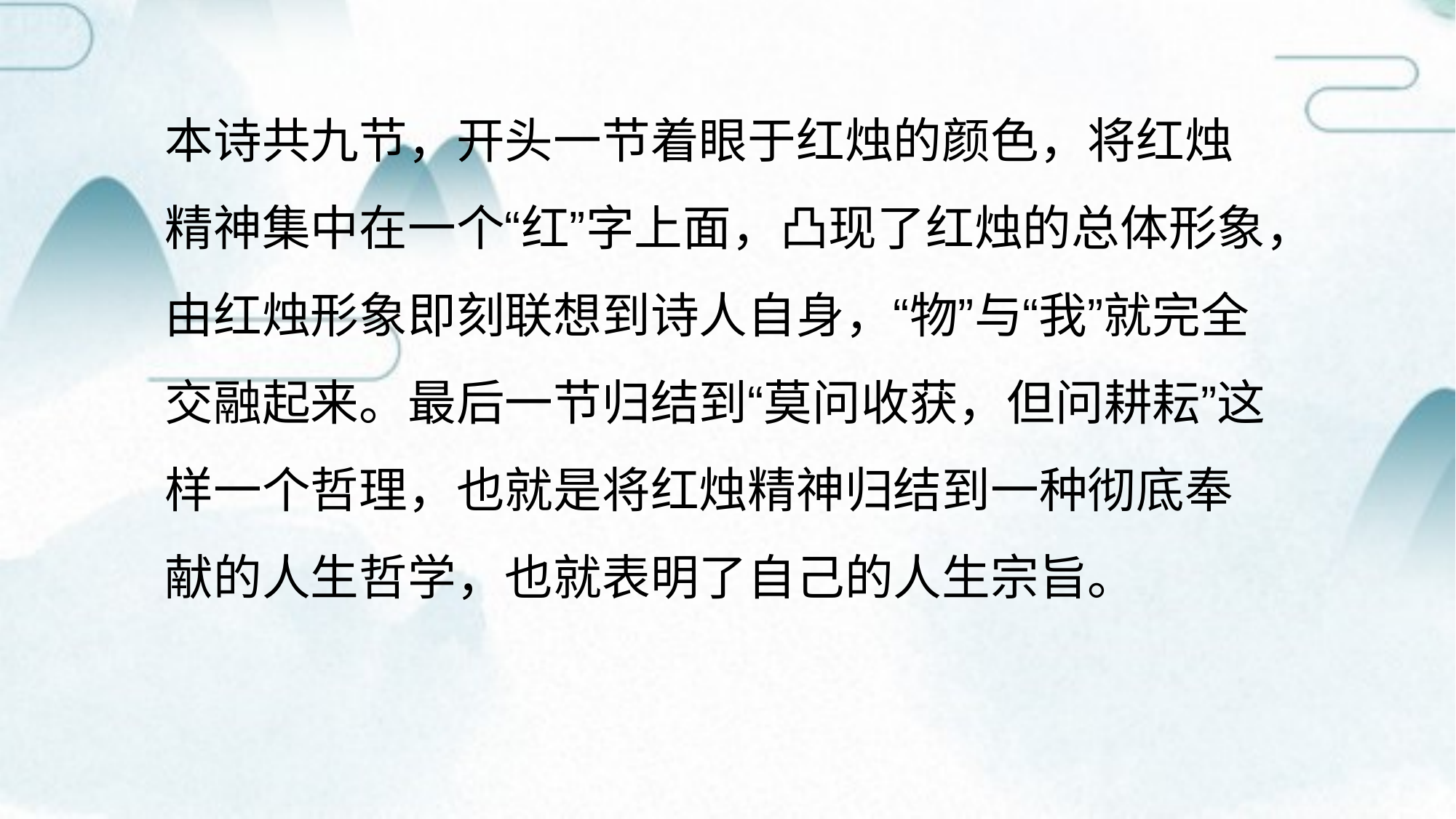

本诗共九节，开头一节着眼于红烛的颜色，将红烛精神集中在一个“红”字上面，凸现了红烛的总体形象，由红烛形象即刻联想到诗人自身，“物”与“我”就完全交融起来。最后一节归结到“莫问收获，但问耕耘”这样一个哲理，也就是将红烛精神归结到一种彻底奉献的人生哲学，也就表明了自己的人生宗旨。